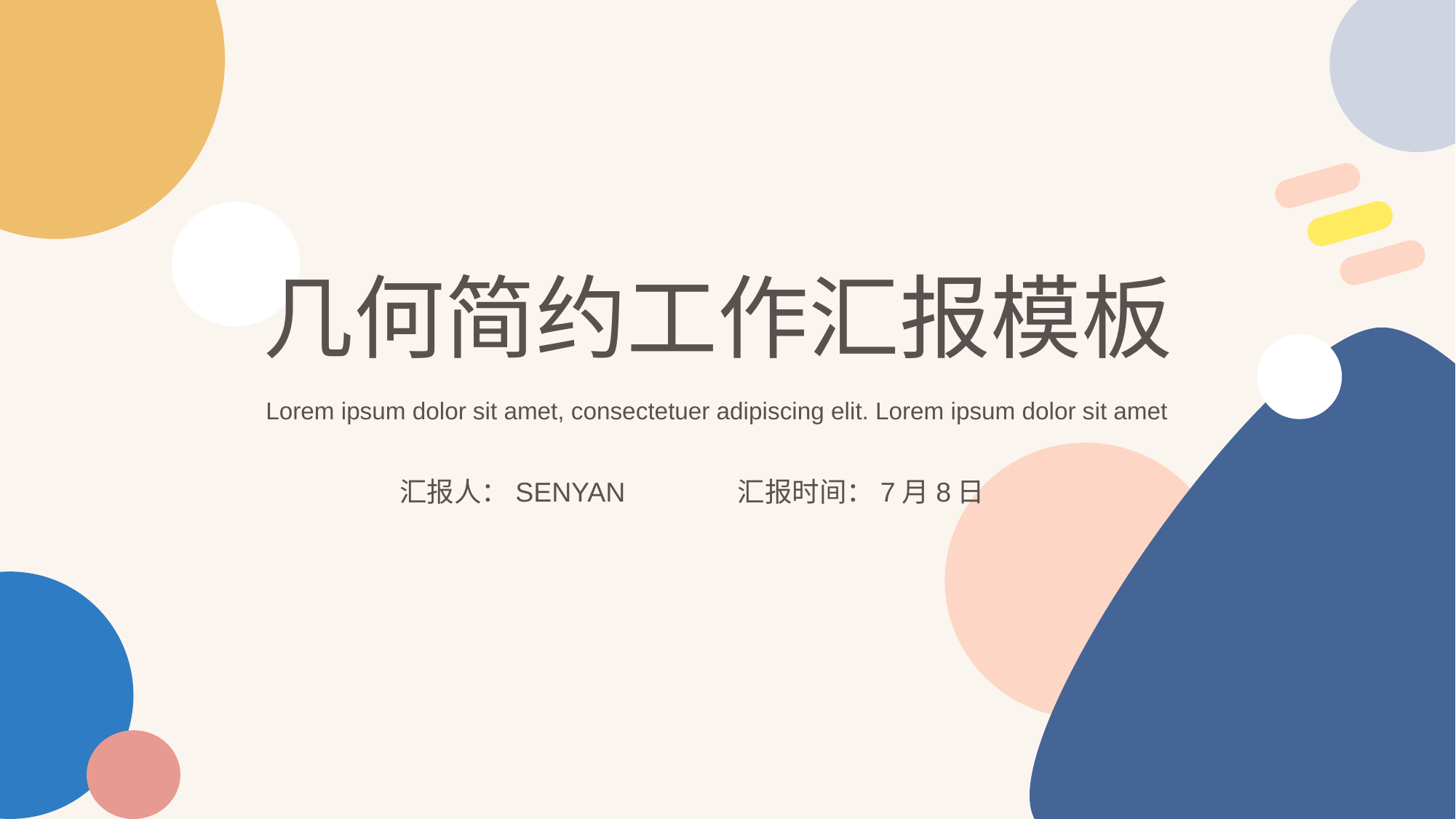

几何简约工作汇报模板

Lorem ipsum dolor sit amet, consectetuer adipiscing elit. Lorem ipsum dolor sit amet

汇报人：SENYAN
汇报时间：7月8日